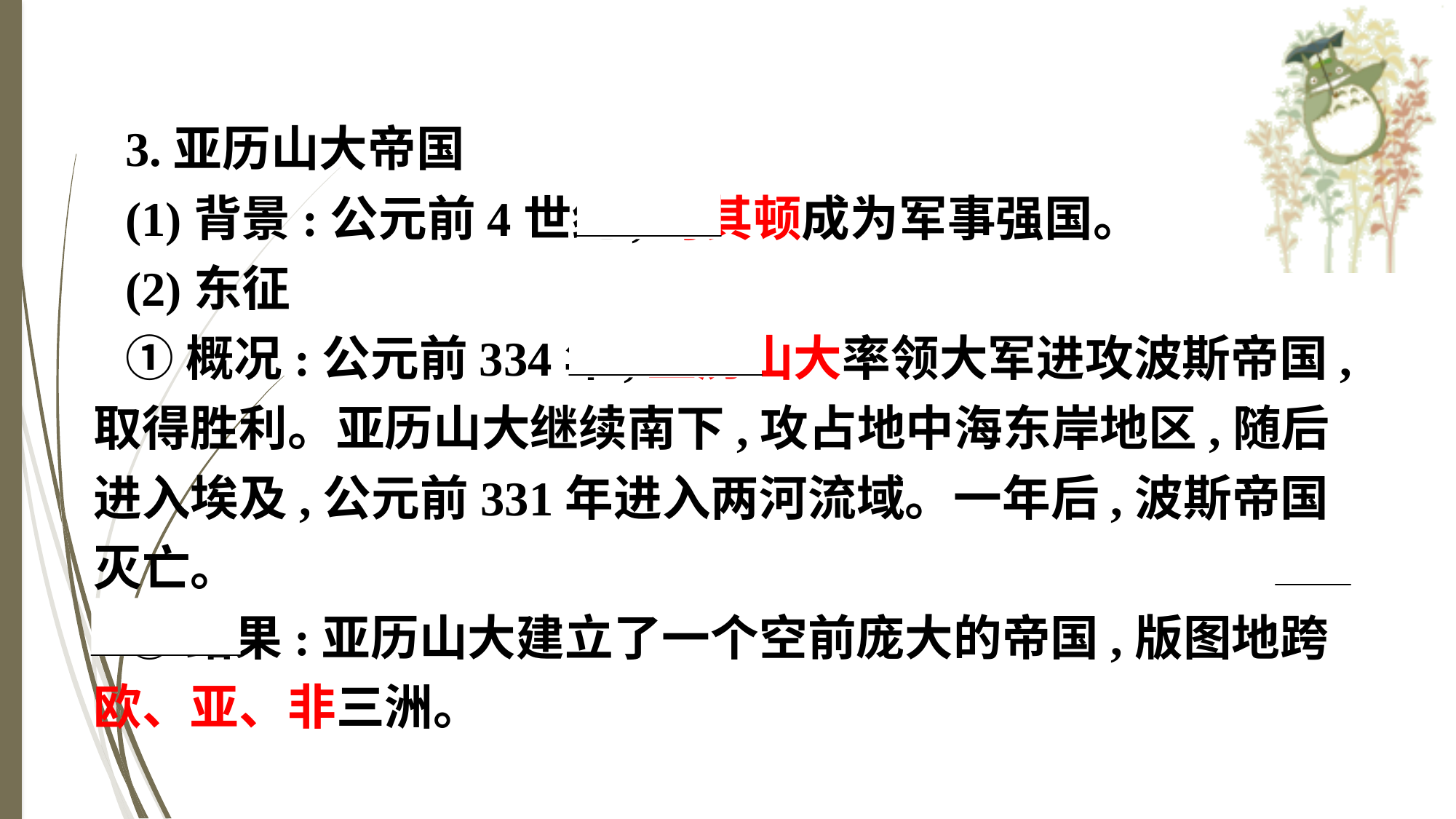

3.亚历山大帝国
(1)背景:公元前4世纪,马其顿成为军事强国。
(2)东征
①概况:公元前334年,亚历山大率领大军进攻波斯帝国,取得胜利。亚历山大继续南下,攻占地中海东岸地区,随后进入埃及,公元前331年进入两河流域。一年后,波斯帝国灭亡。
②结果:亚历山大建立了一个空前庞大的帝国,版图地跨欧、亚、非三洲。